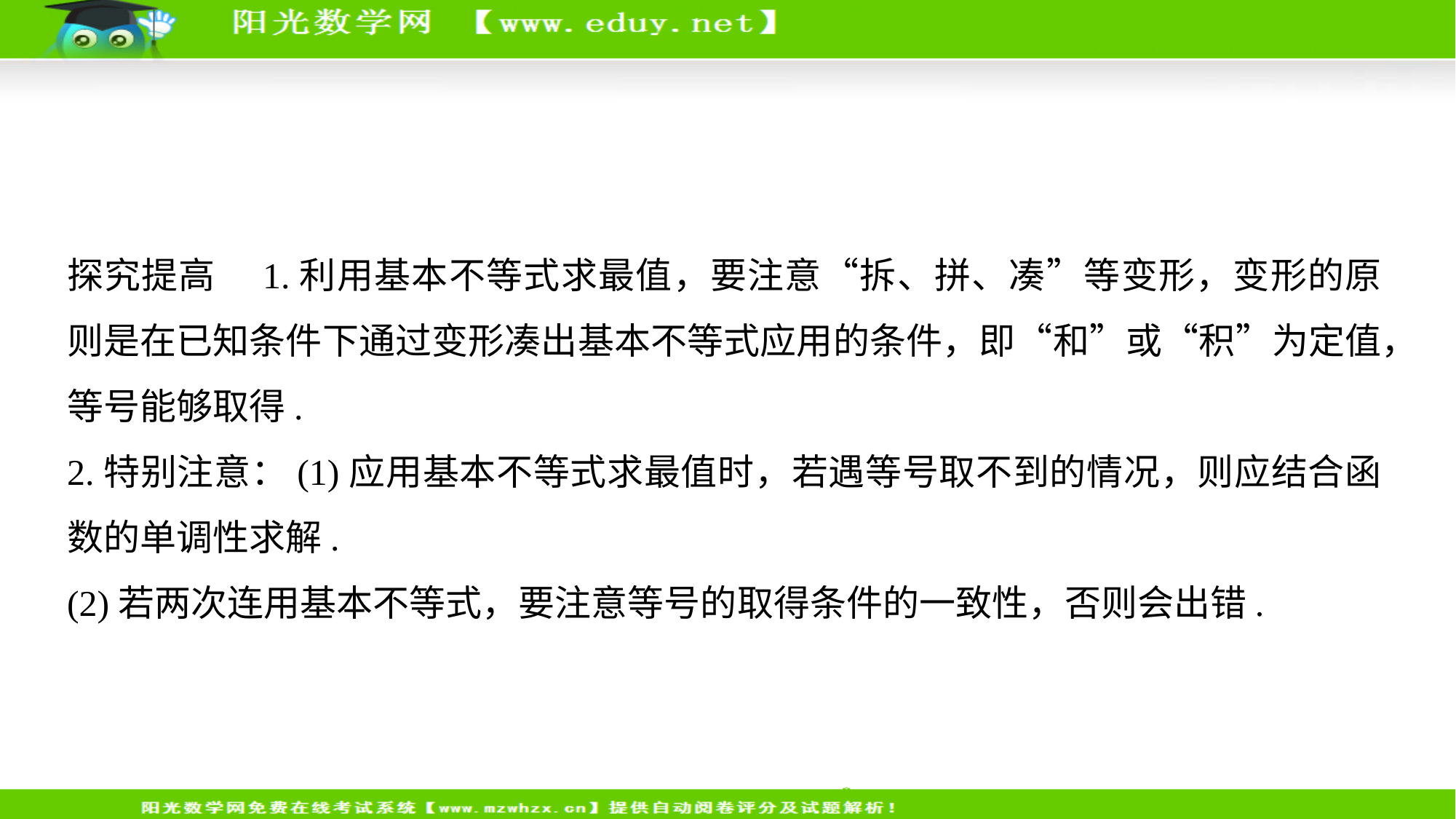

探究提高　1.利用基本不等式求最值，要注意“拆、拼、凑”等变形，变形的原则是在已知条件下通过变形凑出基本不等式应用的条件，即“和”或“积”为定值，等号能够取得.
2.特别注意：(1)应用基本不等式求最值时，若遇等号取不到的情况，则应结合函数的单调性求解.
(2)若两次连用基本不等式，要注意等号的取得条件的一致性，否则会出错.